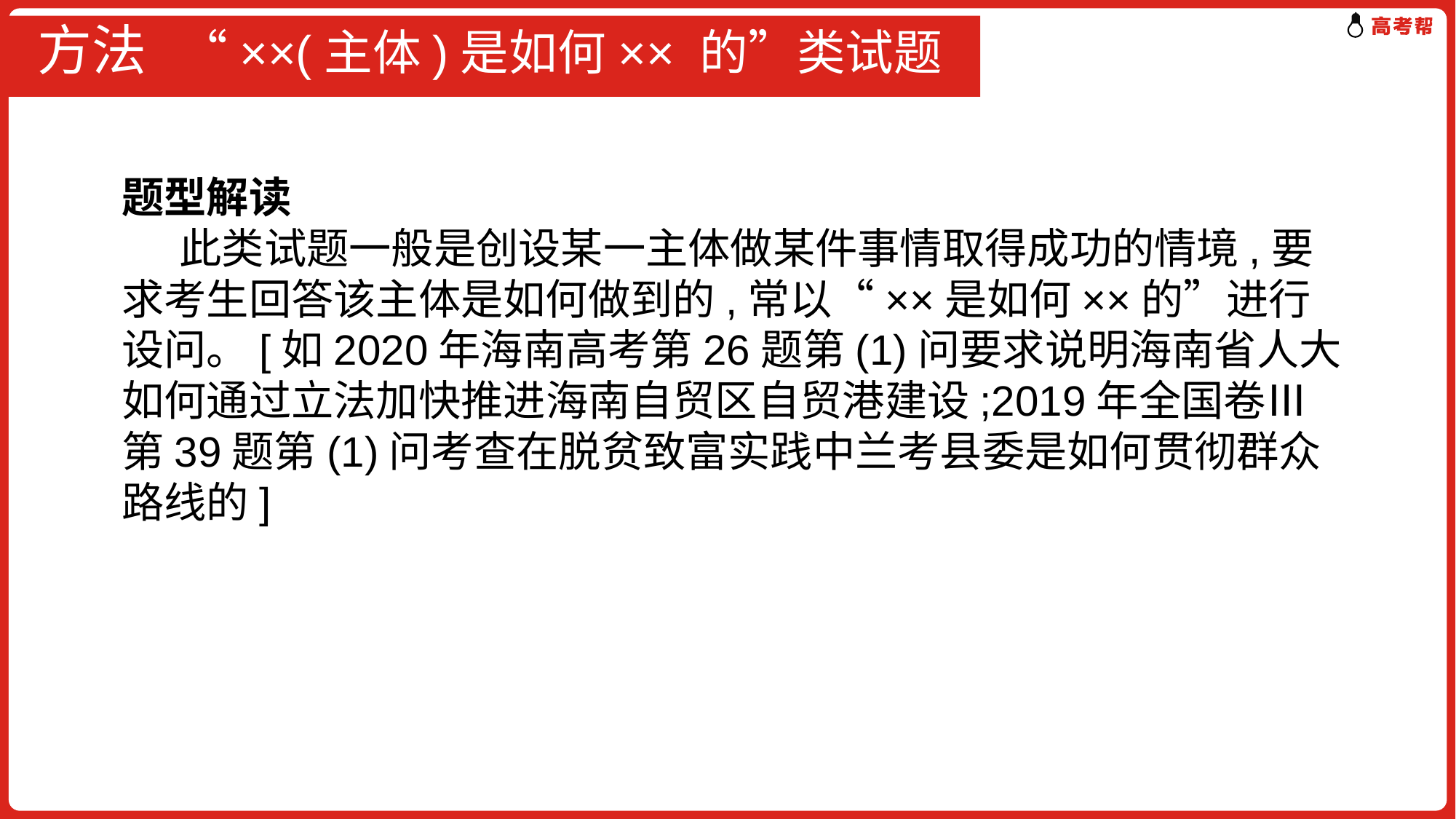

# 方法   “××(主体)是如何×× 的”类试题
题型解读
     此类试题一般是创设某一主体做某件事情取得成功的情境,要求考生回答该主体是如何做到的,常以“××是如何××的”进行设问。[如2020年海南高考第26题第(1)问要求说明海南省人大如何通过立法加快推进海南自贸区自贸港建设;2019年全国卷Ⅲ第39题第(1)问考查在脱贫致富实践中兰考县委是如何贯彻群众路线的]